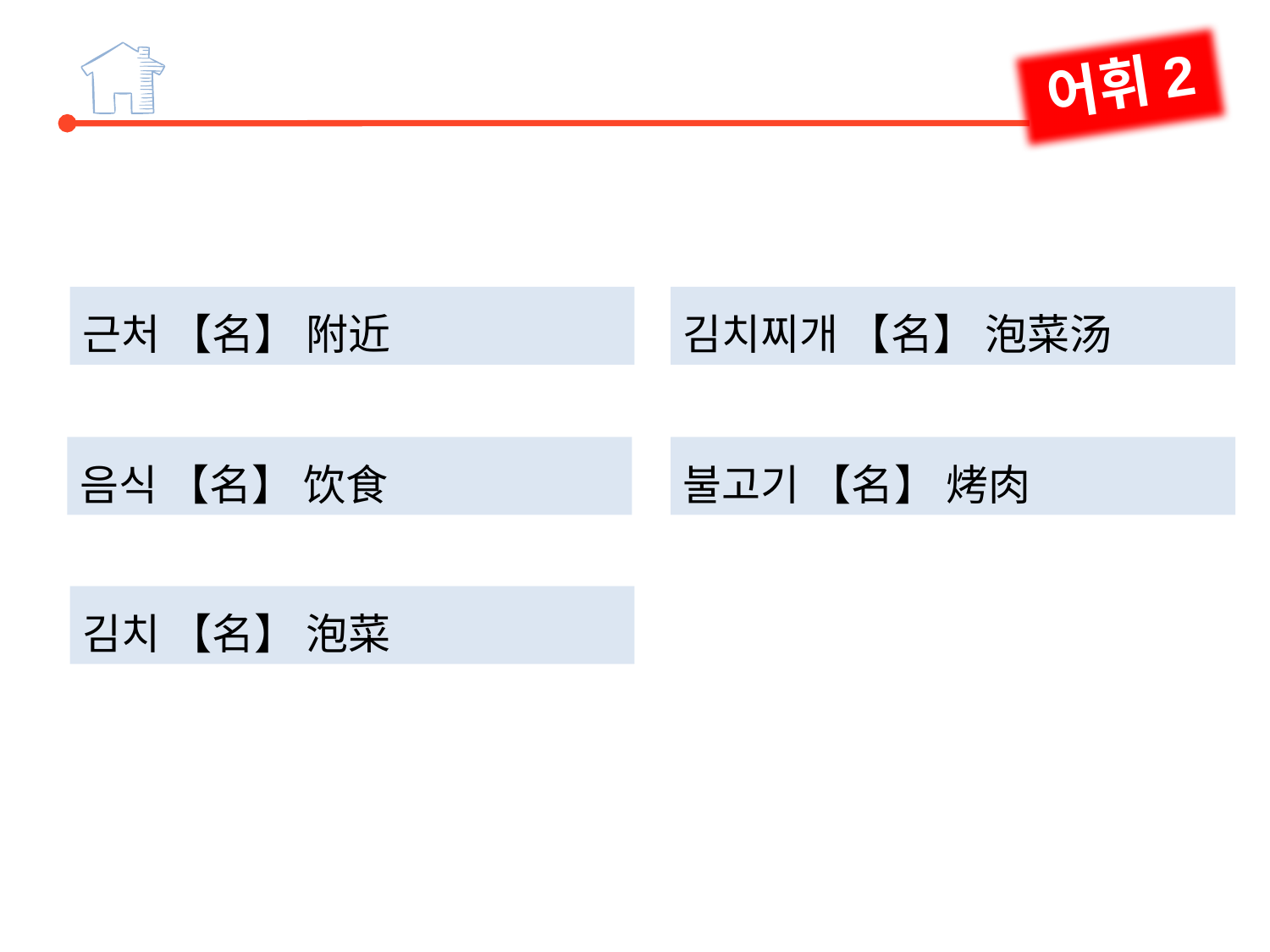

어휘2

근처 【名】 附近
김치찌개 【名】 泡菜汤
음식 【名】 饮食
불고기 【名】 烤肉
김치 【名】 泡菜